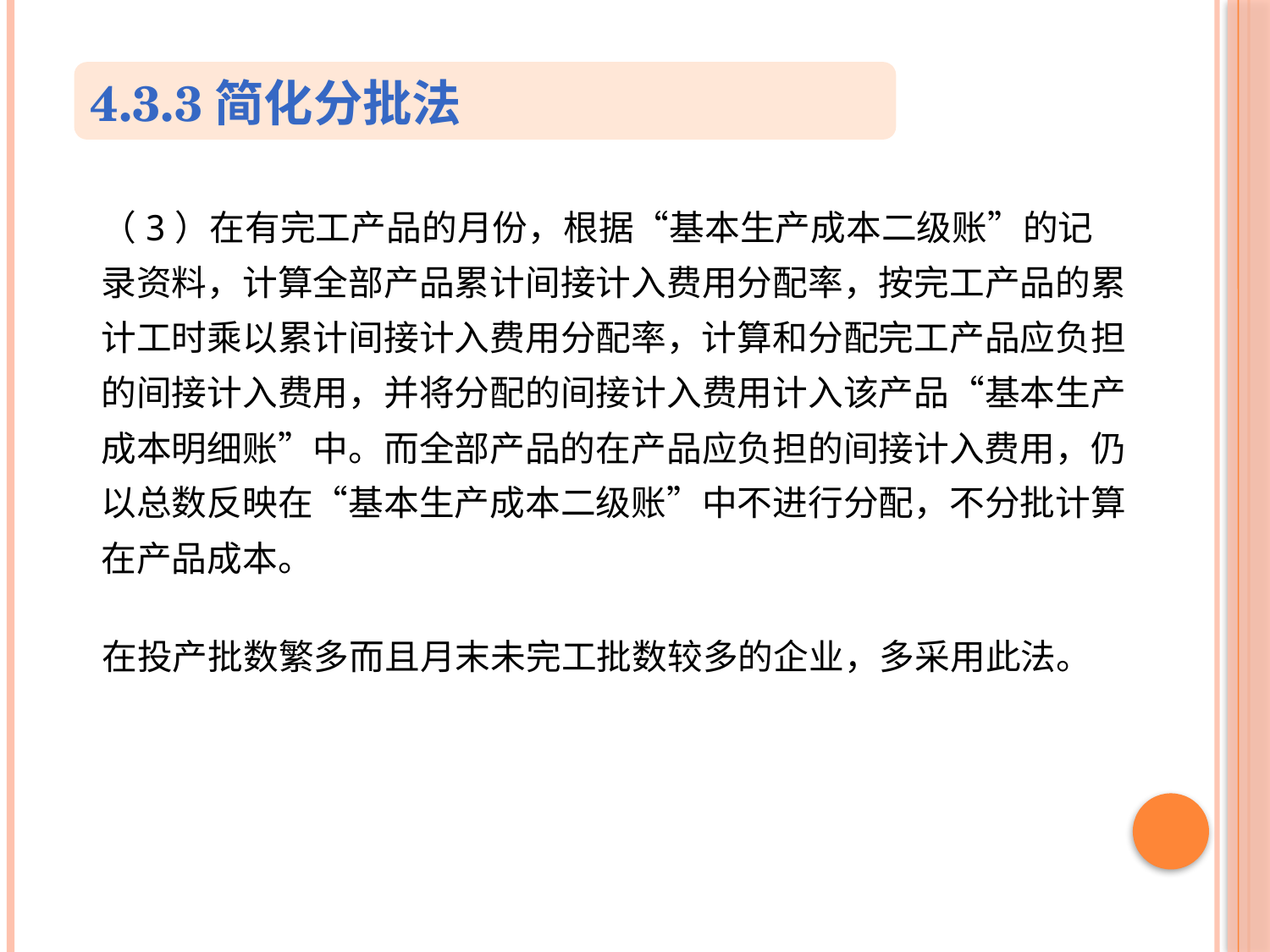

4.3.3简化分批法
（3）在有完工产品的月份，根据“基本生产成本二级账”的记录资料，计算全部产品累计间接计入费用分配率，按完工产品的累计工时乘以累计间接计入费用分配率，计算和分配完工产品应负担的间接计入费用，并将分配的间接计入费用计入该产品“基本生产成本明细账”中。而全部产品的在产品应负担的间接计入费用，仍以总数反映在“基本生产成本二级账”中不进行分配，不分批计算在产品成本。
在投产批数繁多而且月末未完工批数较多的企业，多采用此法。